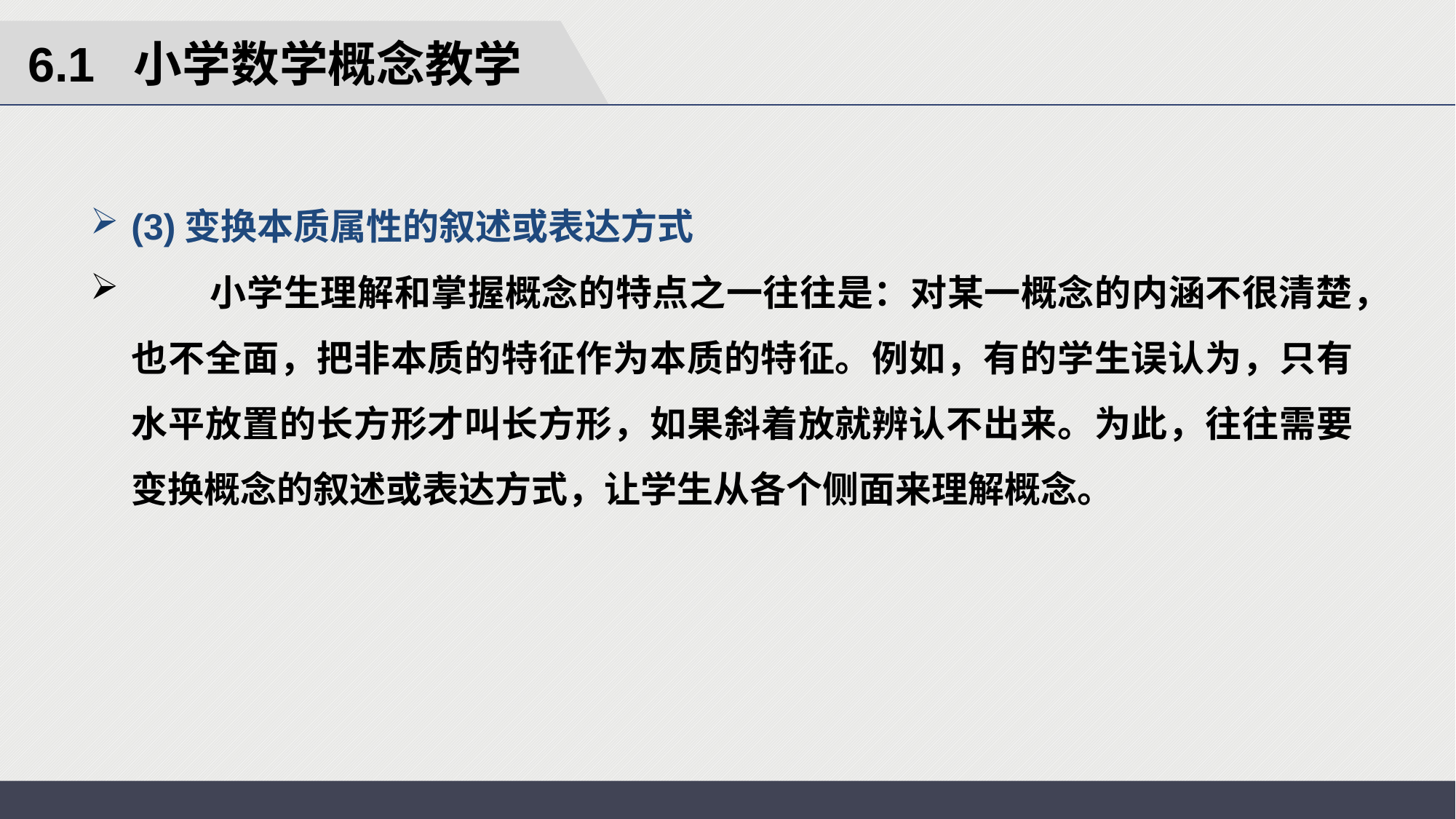

6.1  小学数学概念教学
(3)变换本质属性的叙述或表达方式
        小学生理解和掌握概念的特点之一往往是：对某一概念的内涵不很清楚，也不全面，把非本质的特征作为本质的特征。例如，有的学生误认为，只有水平放置的长方形才叫长方形，如果斜着放就辨认不出来。为此，往往需要变换概念的叙述或表达方式，让学生从各个侧面来理解概念。